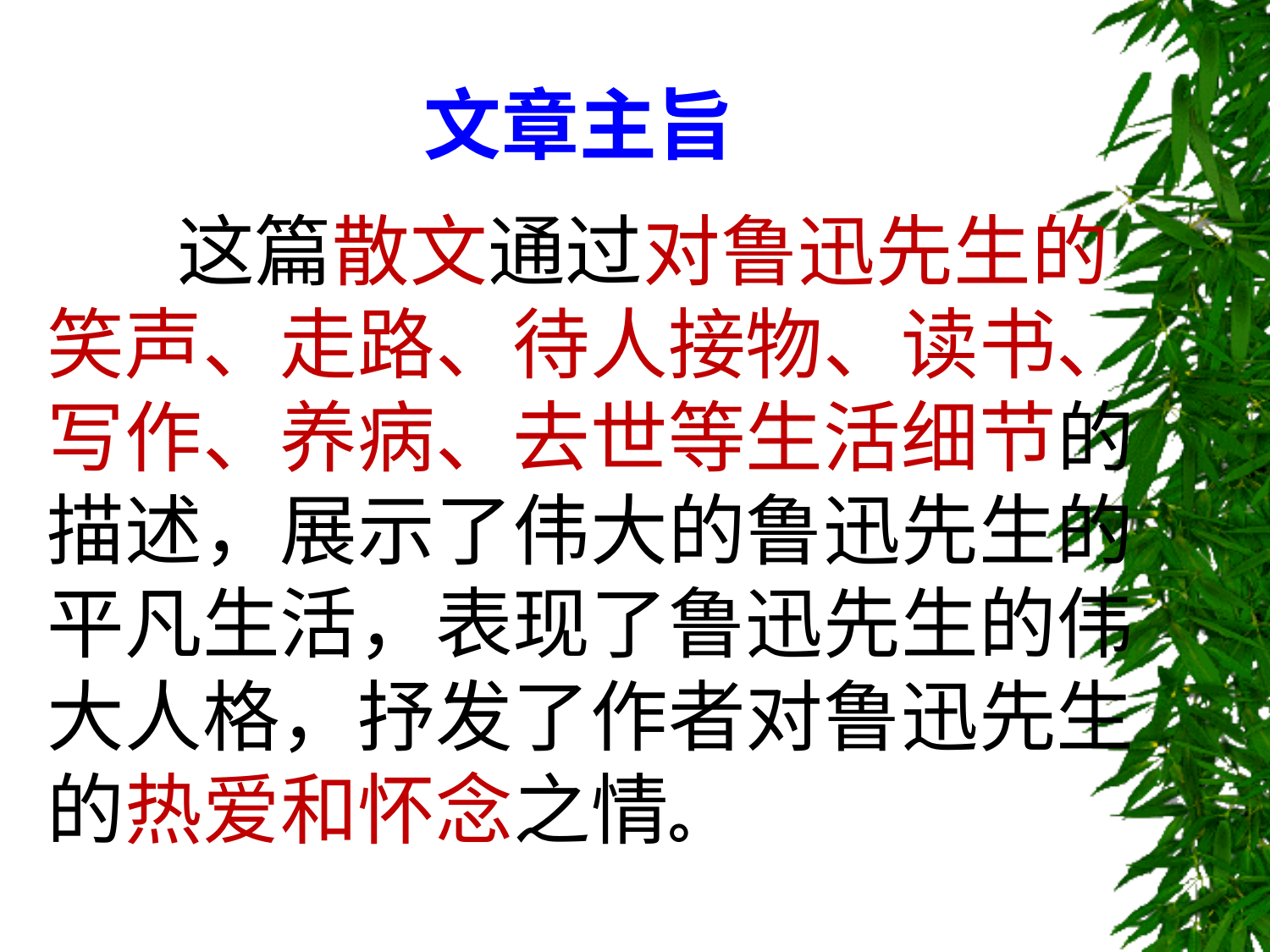

文章主旨
         这篇散文通过对鲁迅先生的笑声、走路、待人接物、读书、写作、养病、去世等生活细节的描述，展示了伟大的鲁迅先生的平凡生活，表现了鲁迅先生的伟大人格，抒发了作者对鲁迅先生的热爱和怀念之情。